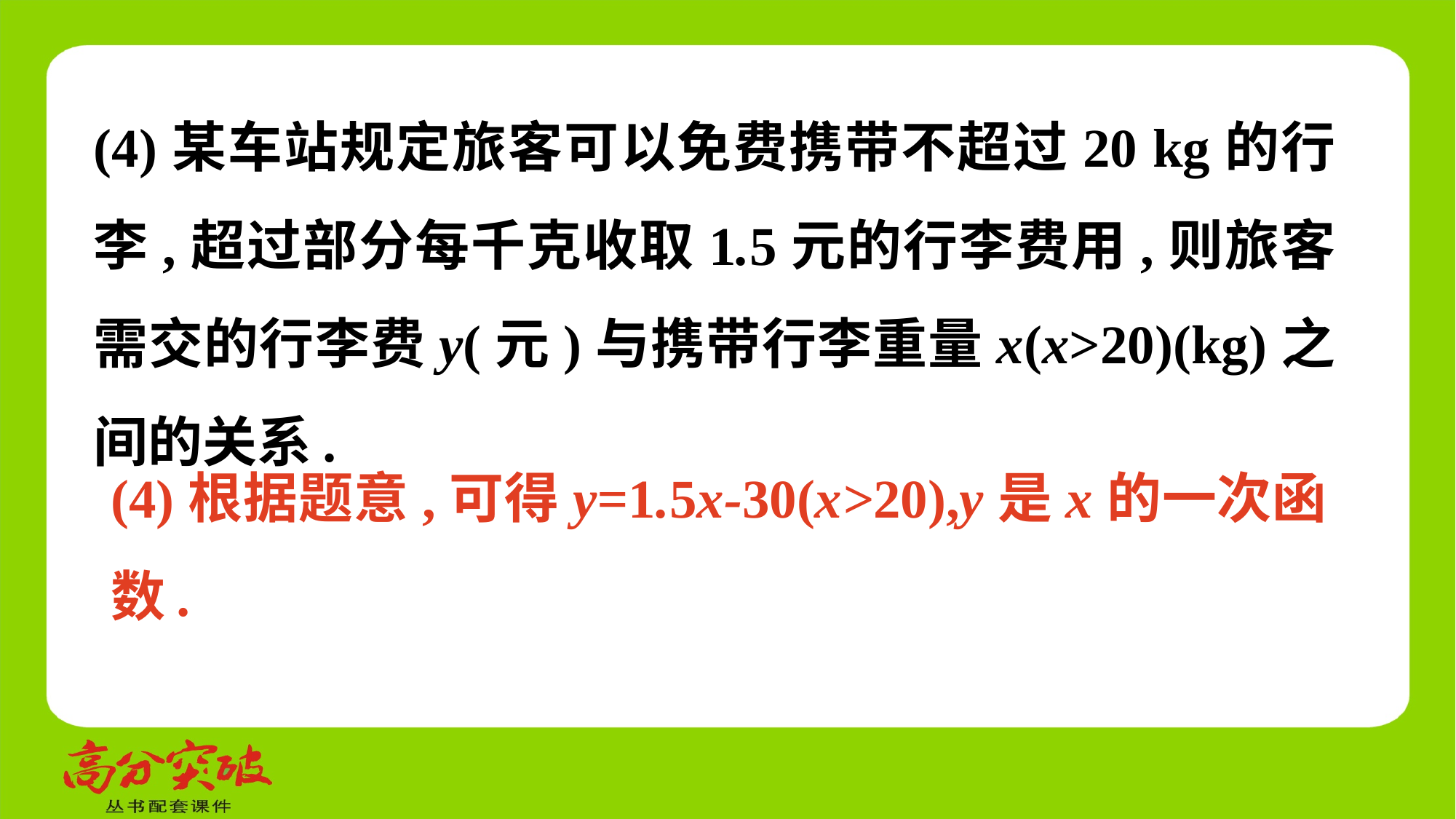

(4)某车站规定旅客可以免费携带不超过20 kg的行李,超过部分每千克收取1.5元的行李费用,则旅客需交的行李费y(元)与携带行李重量x(x>20)(kg)之间的关系.
(4)根据题意,可得y=1.5x-30(x>20),y是x的一次函数.